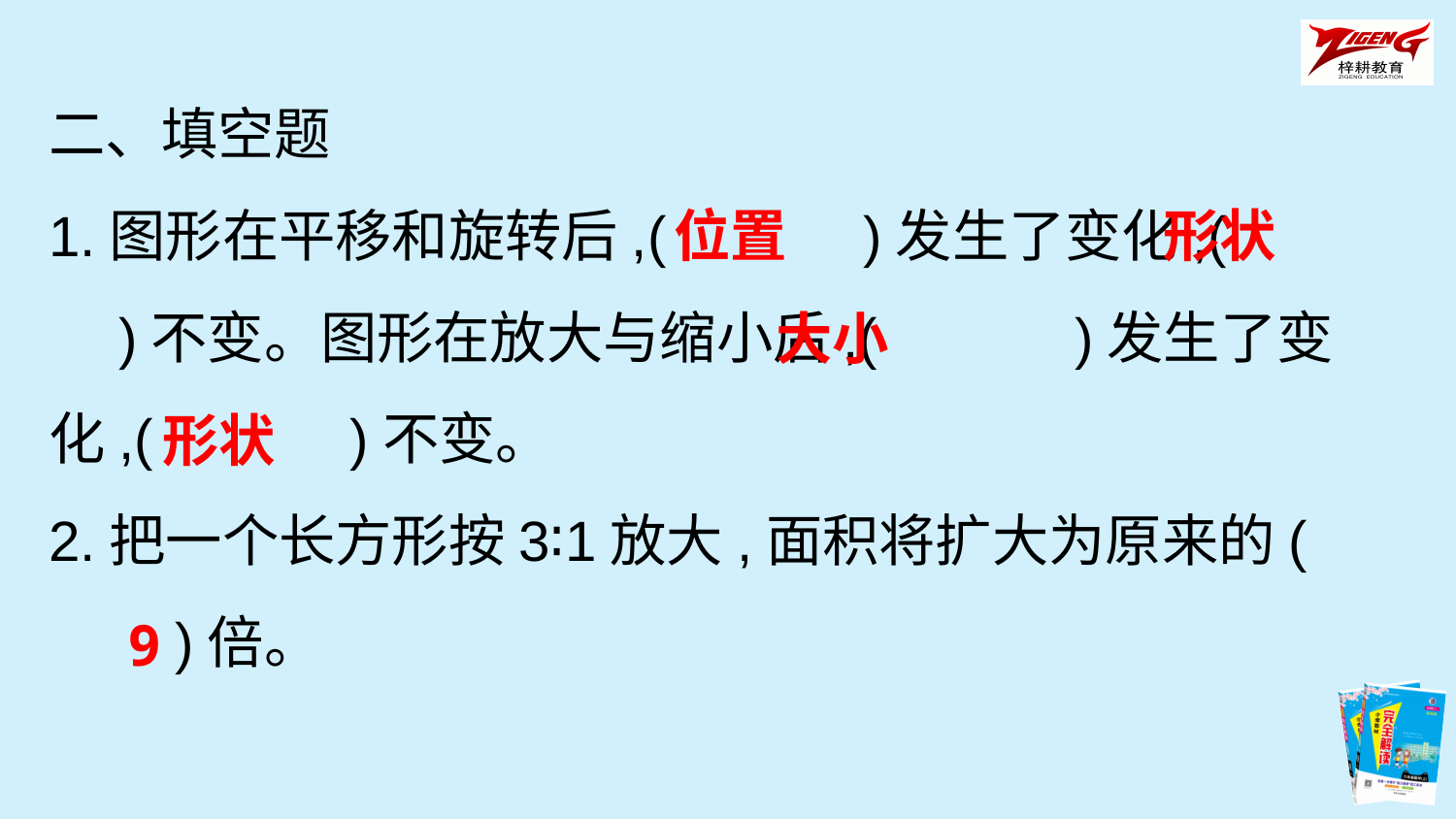

二、填空题
1.图形在平移和旋转后,(　　　)发生了变化,(　　　)不变。图形在放大与缩小后,(　　　)发生了变化,(　　　)不变。
2.把一个长方形按3∶1放大,面积将扩大为原来的(　　　)倍。
位置
形状
大小
形状
9